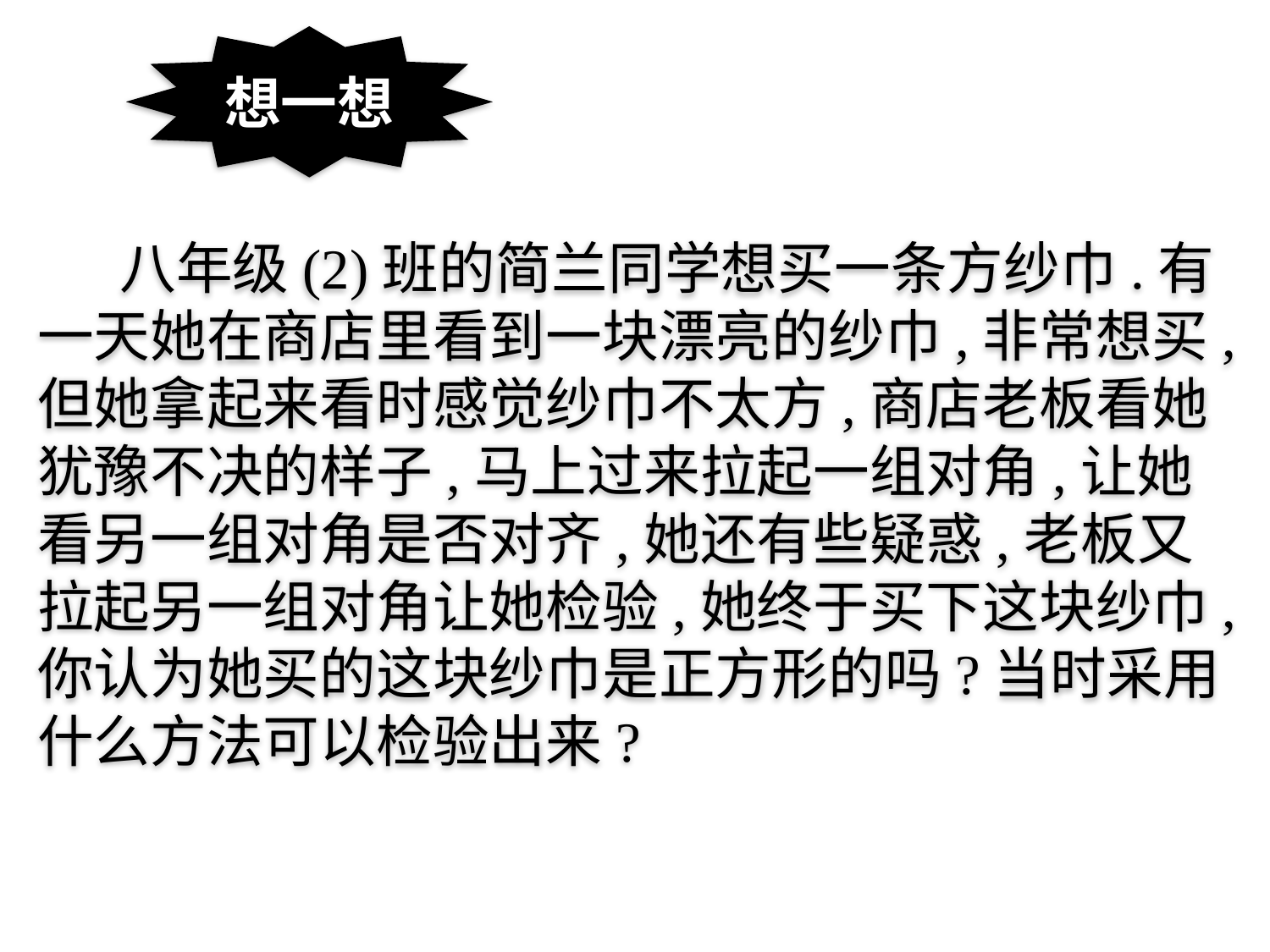

想一想
　  八年级(2)班的简兰同学想买一条方纱巾.有一天她在商店里看到一块漂亮的纱巾,非常想买,但她拿起来看时感觉纱巾不太方,商店老板看她犹豫不决的样子,马上过来拉起一组对角,让她看另一组对角是否对齐,她还有些疑惑,老板又拉起另一组对角让她检验,她终于买下这块纱巾,你认为她买的这块纱巾是正方形的吗?当时采用什么方法可以检验出来?